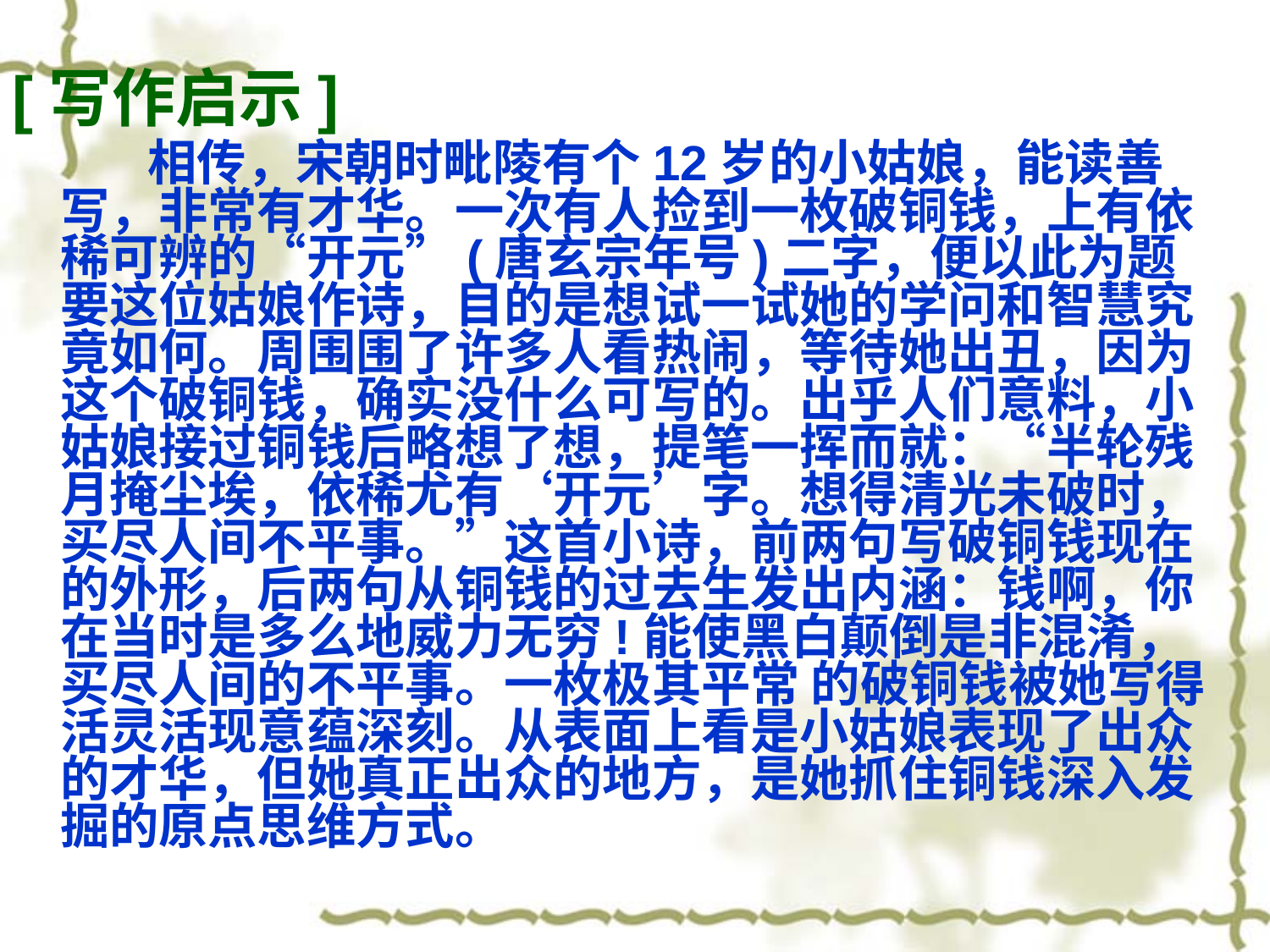

[写作启示]
           相传，宋朝时毗陵有个12岁的小姑娘，能读善写，非常有才华。一次有人捡到一枚破铜钱，上有依稀可辨的“开元”(唐玄宗年号)二字，便以此为题要这位姑娘作诗，目的是想试一试她的学问和智慧究竟如何。周围围了许多人看热闹，等待她出丑，因为这个破铜钱，确实没什么可写的。出乎人们意料，小姑娘接过铜钱后略想了想，提笔一挥而就：“半轮残月掩尘埃，依稀尤有‘开元’字。想得清光未破时，买尽人间不平事。”这首小诗，前两句写破铜钱现在的外形，后两句从铜钱的过去生发出内涵：钱啊，你在当时是多么地威力无穷!能使黑白颠倒是非混淆，买尽人间的不平事。一枚极其平常 的破铜钱被她写得活灵活现意蕴深刻。从表面上看是小姑娘表现了出众的才华，但她真正出众的地方，是她抓住铜钱深入发掘的原点思维方式。
96